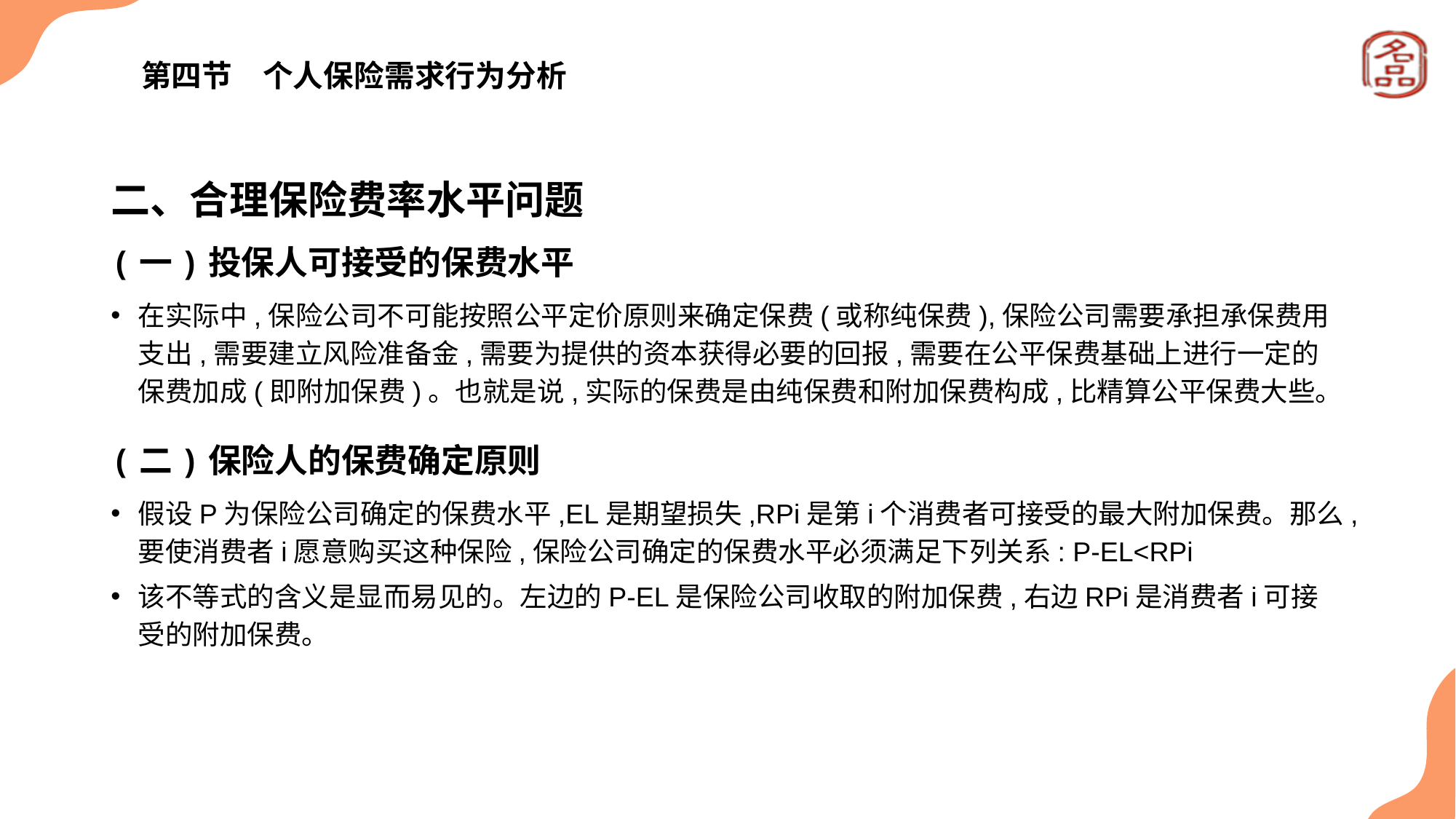

# 第四节　个人保险需求行为分析
二、合理保险费率水平问题
(一)投保人可接受的保费水平
在实际中,保险公司不可能按照公平定价原则来确定保费(或称纯保费),保险公司需要承担承保费用支出,需要建立风险准备金,需要为提供的资本获得必要的回报,需要在公平保费基础上进行一定的保费加成(即附加保费)。也就是说,实际的保费是由纯保费和附加保费构成,比精算公平保费大些。
(二)保险人的保费确定原则
假设P为保险公司确定的保费水平,EL是期望损失,RPi是第i个消费者可接受的最大附加保费。那么,要使消费者i愿意购买这种保险,保险公司确定的保费水平必须满足下列关系: P-EL<RPi
该不等式的含义是显而易见的。左边的P-EL是保险公司收取的附加保费,右边RPi是消费者i可接受的附加保费。